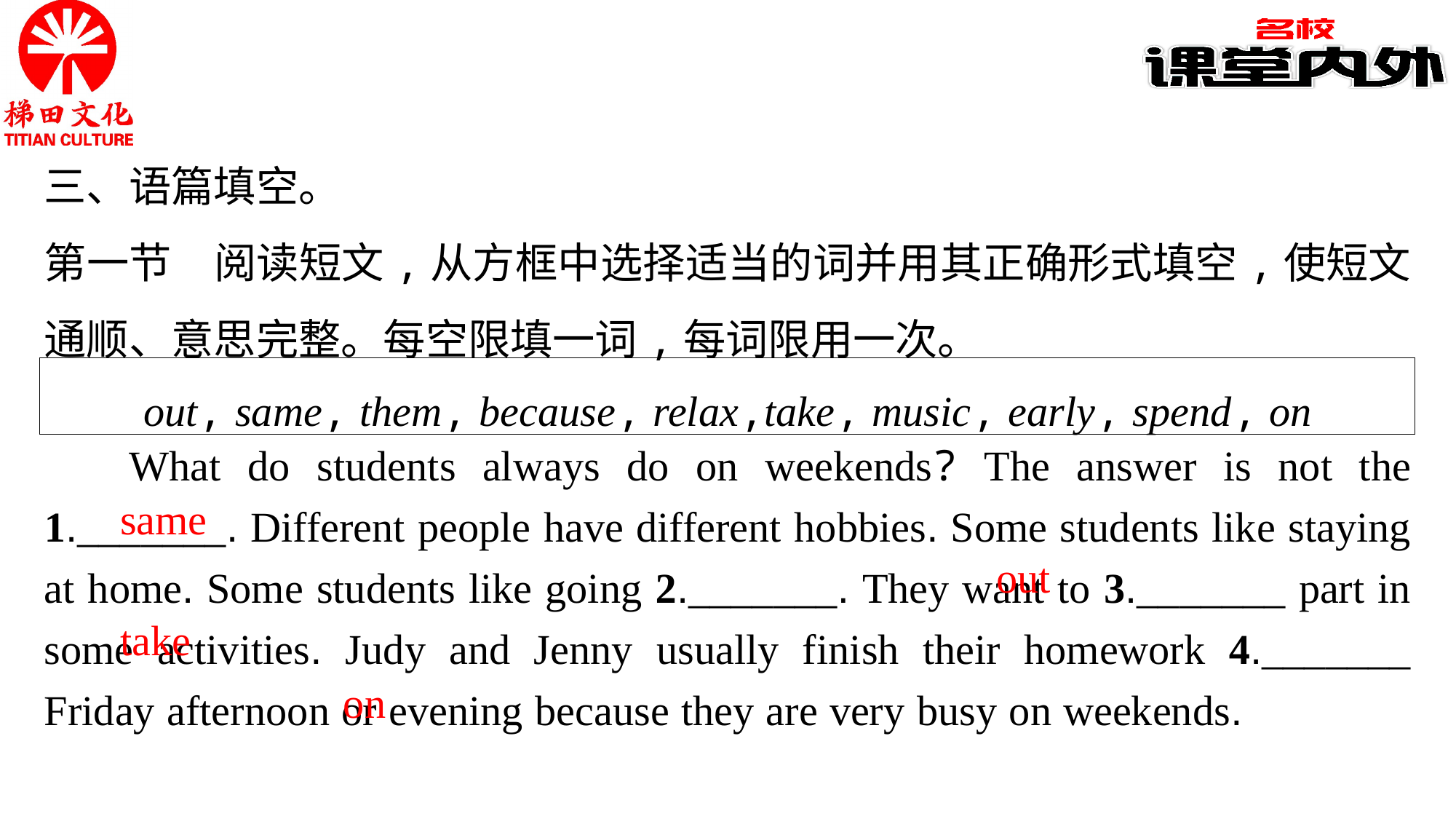

三、语篇填空。
第一节　阅读短文,从方框中选择适当的词并用其正确形式填空,使短文通顺、意思完整。每空限填一词,每词限用一次。
out, same, them, because, relax,take, music, early, spend, on
What do students always do on weekends? The answer is not the 1._______. Different people have different hobbies. Some students like staying at home. Some students like going 2._______. They want to 3._______ part in some activities. Judy and Jenny usually finish their homework 4._______ Friday afternoon or evening because they are very busy on weekends.
same
out
take
on